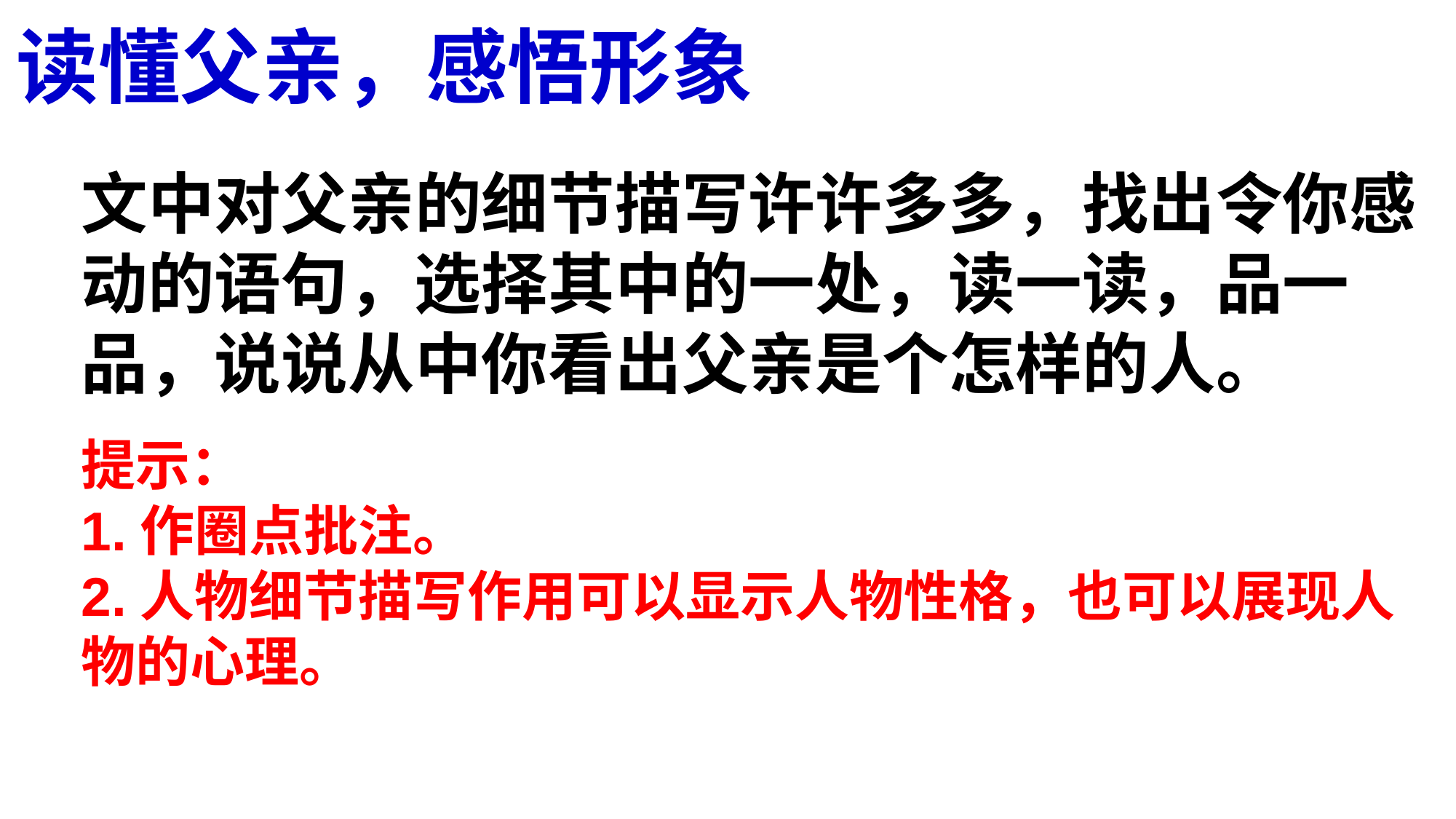

读懂父亲，感悟形象
文中对父亲的细节描写许许多多，找出令你感动的语句，选择其中的一处，读一读，品一品，说说从中你看出父亲是个怎样的人。
提示：
1.作圈点批注。
2.人物细节描写作用可以显示人物性格，也可以展现人物的心理。